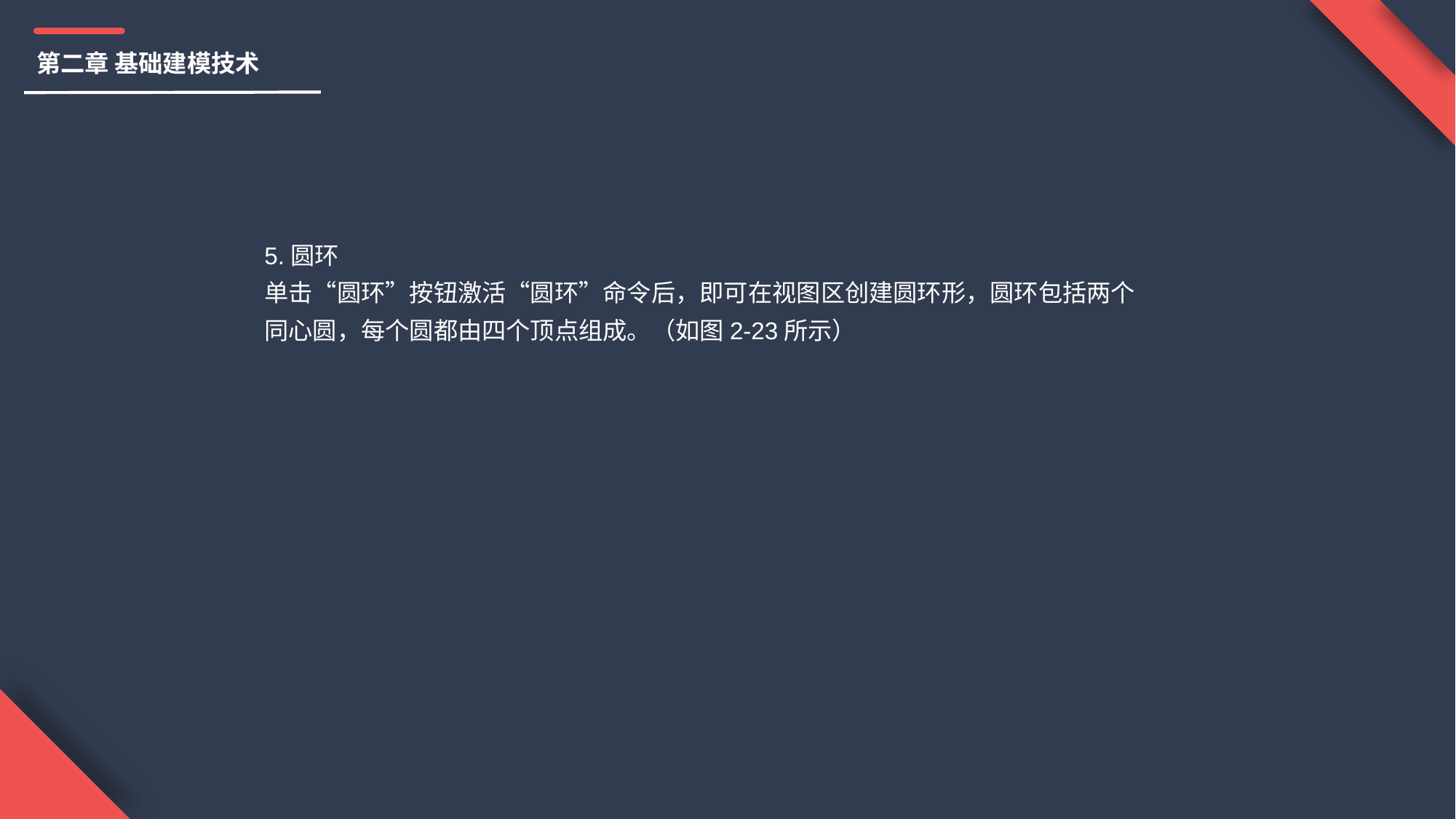

第二章 基础建模技术
5.圆环
单击“圆环”按钮激活“圆环”命令后，即可在视图区创建圆环形，圆环包括两个同心圆，每个圆都由四个顶点组成。（如图2-23所示）